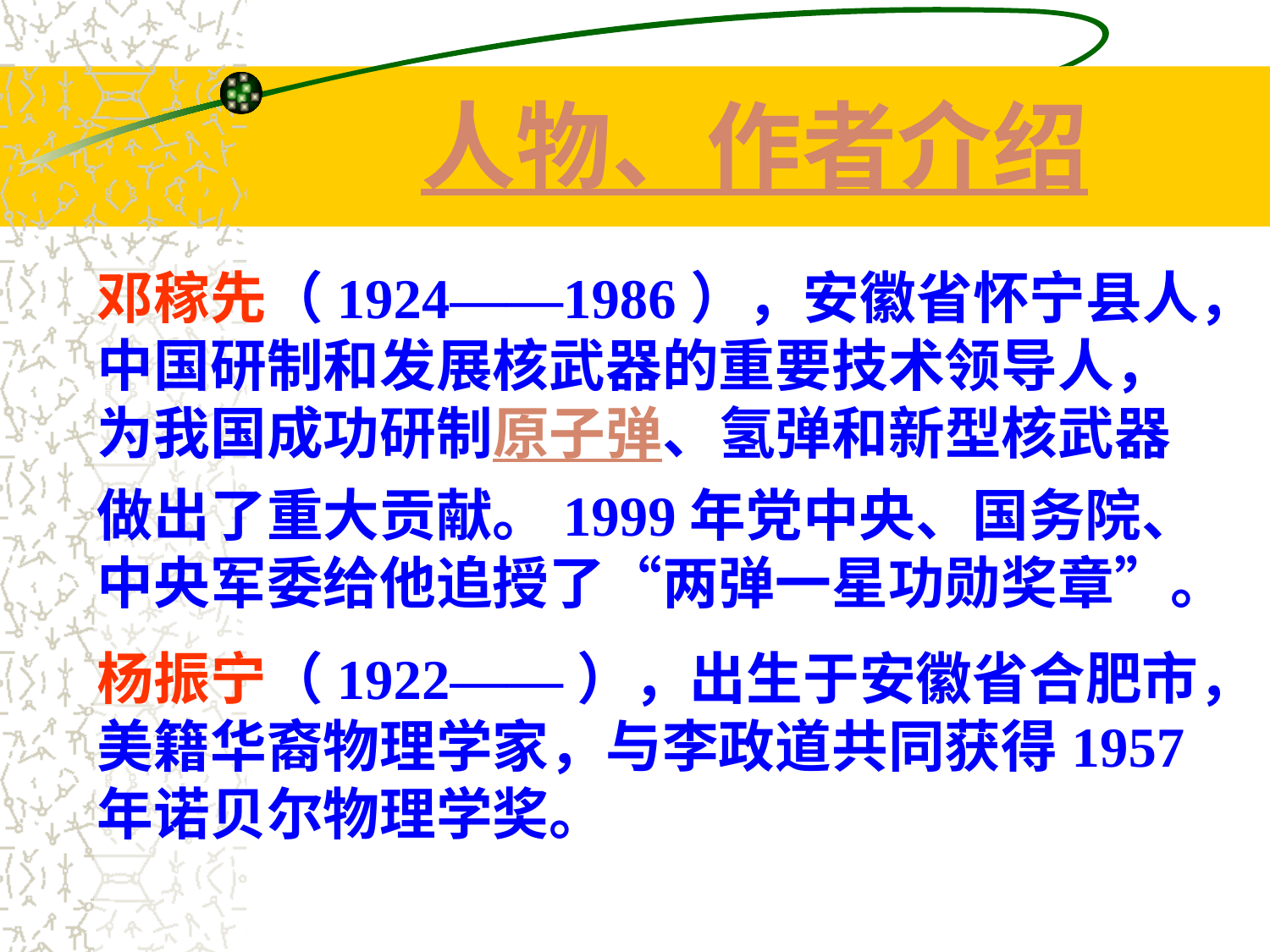

# 人物、作者介绍
邓稼先（1924——1986），安徽省怀宁县人，中国研制和发展核武器的重要技术领导人，为我国成功研制原子弹、氢弹和新型核武器做出了重大贡献。1999年党中央、国务院、中央军委给他追授了“两弹一星功勋奖章”。
杨振宁（1922——），出生于安徽省合肥市，美籍华裔物理学家，与李政道共同获得1957年诺贝尔物理学奖。